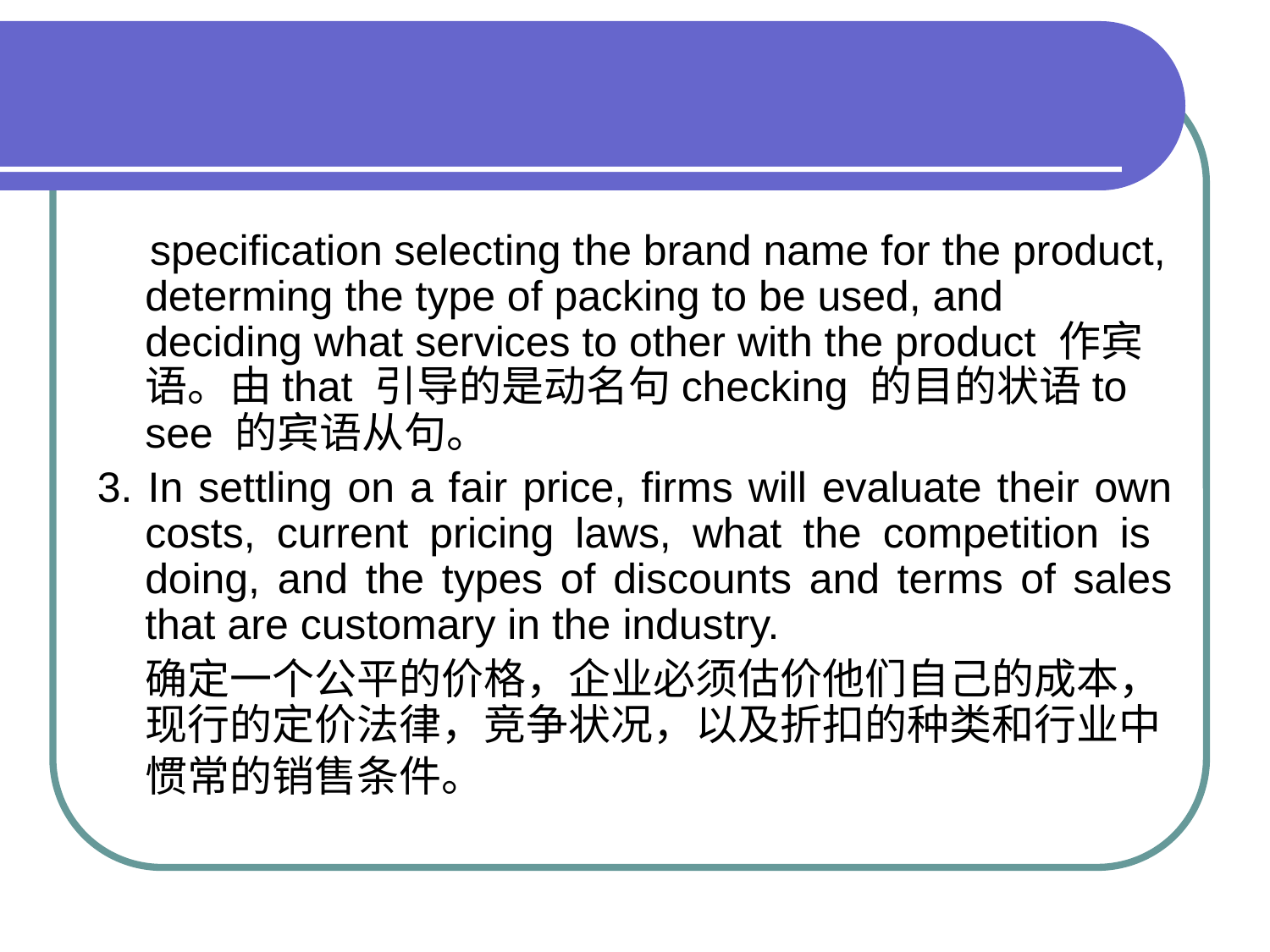

#
　specification selecting the brand name for the product, determing the type of packing to be used, and deciding what services to other with the product 作宾语。由that 引导的是动名句checking 的目的状语to see 的宾语从句。
3. In settling on a fair price, firms will evaluate their own costs, current pricing laws, what the competition is  doing, and the types of discounts and terms of sales that are customary in the industry.
    确定一个公平的价格，企业必须估价他们自己的成本，现行的定价法律，竞争状况，以及折扣的种类和行业中惯常的销售条件。